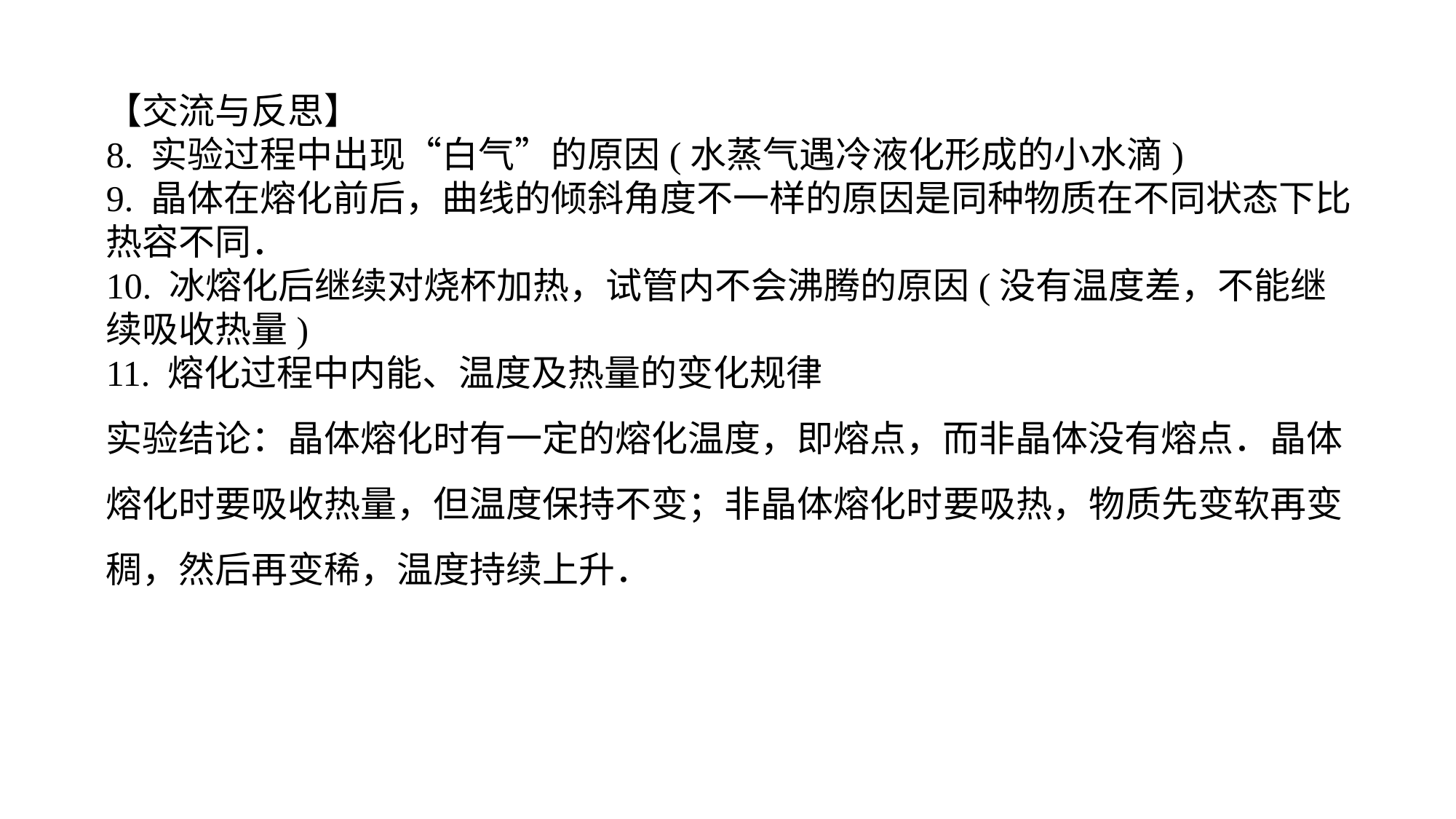

【交流与反思】8. 实验过程中出现“白气”的原因(水蒸气遇冷液化形成的小水滴)9. 晶体在熔化前后，曲线的倾斜角度不一样的原因是同种物质在不同状态下比热容不同．10. 冰熔化后继续对烧杯加热，试管内不会沸腾的原因(没有温度差，不能继续吸收热量)11. 熔化过程中内能、温度及热量的变化规律实验结论：晶体熔化时有一定的熔化温度，即熔点，而非晶体没有熔点．晶体熔化时要吸收热量，但温度保持不变；非晶体熔化时要吸热，物质先变软再变稠，然后再变稀，温度持续上升．